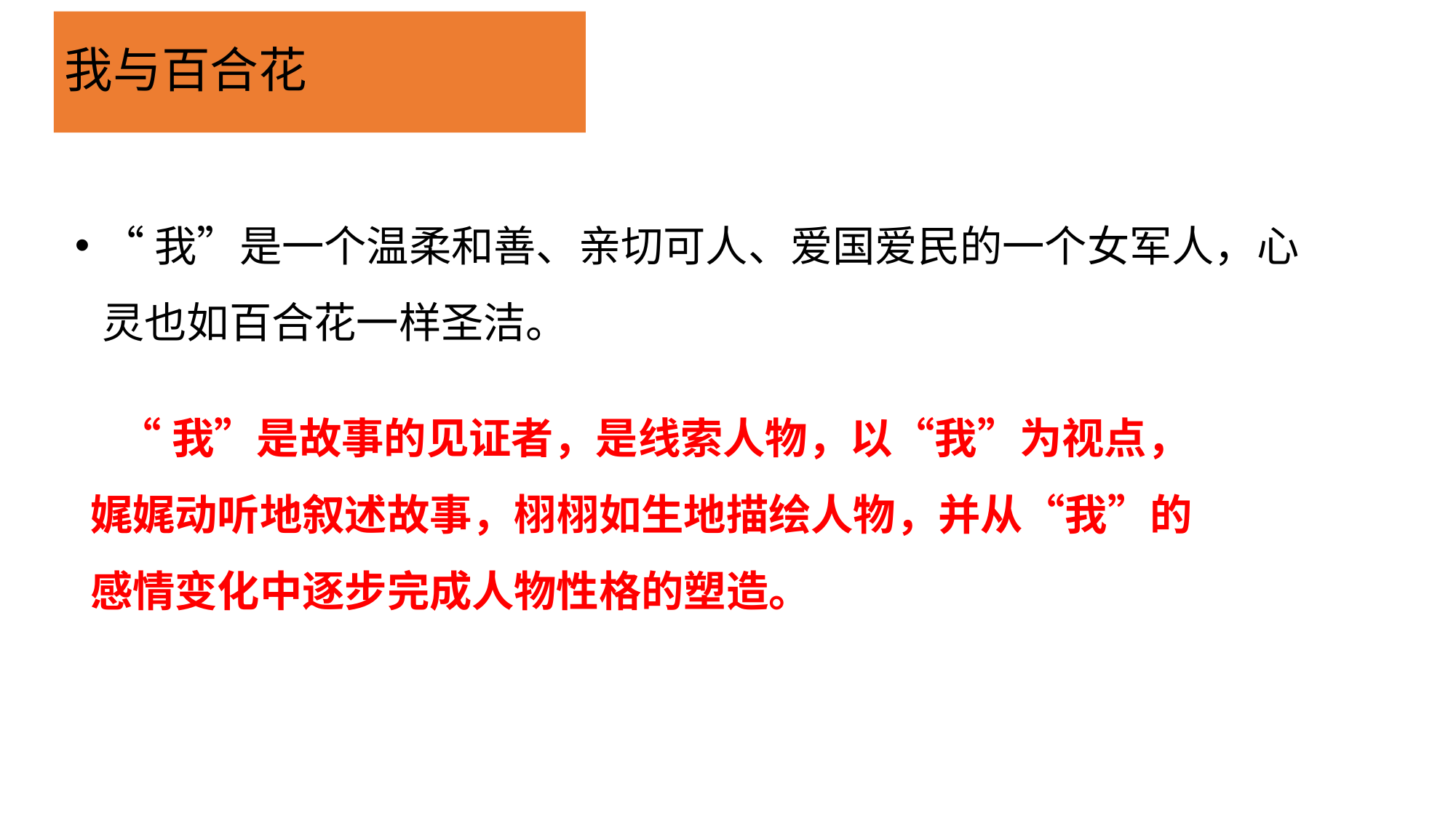

# 我与百合花
“我”是一个温柔和善、亲切可人、爱国爱民的一个女军人，心灵也如百合花一样圣洁。
   “我”是故事的见证者，是线索人物，以“我”为视点，
娓娓动听地叙述故事，栩栩如生地描绘人物，并从“我”的
感情变化中逐步完成人物性格的塑造。